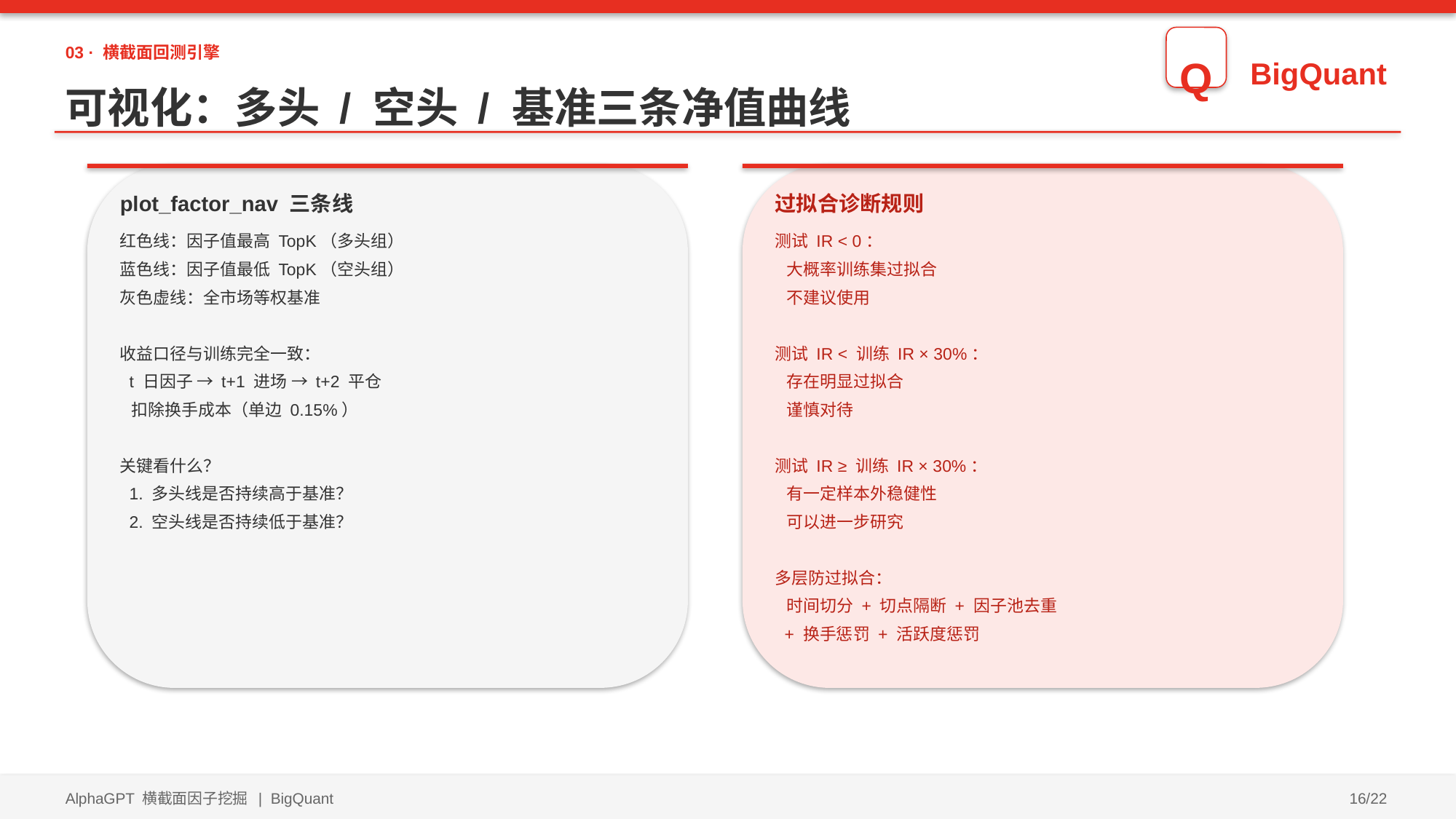

03 · 横截面回测引擎
Q
BigQuant
可视化：多头 / 空头 / 基准三条净值曲线

plot_factor_nav 三条线
过拟合诊断规则
红色线：因子值最高 TopK（多头组）
蓝色线：因子值最低 TopK（空头组）
灰色虚线：全市场等权基准

收益口径与训练完全一致：
  t 日因子 → t+1 进场 → t+2 平仓
  扣除换手成本（单边 0.15%）

关键看什么？
  1. 多头线是否持续高于基准？
  2. 空头线是否持续低于基准？
测试 IR < 0：
  大概率训练集过拟合
  不建议使用

测试 IR < 训练 IR × 30%：
  存在明显过拟合
  谨慎对待

测试 IR ≥ 训练 IR × 30%：
  有一定样本外稳健性
  可以进一步研究

多层防过拟合：
  时间切分 + 切点隔断 + 因子池去重
  + 换手惩罚 + 活跃度惩罚

AlphaGPT 横截面因子挖掘  |  BigQuant
16/22